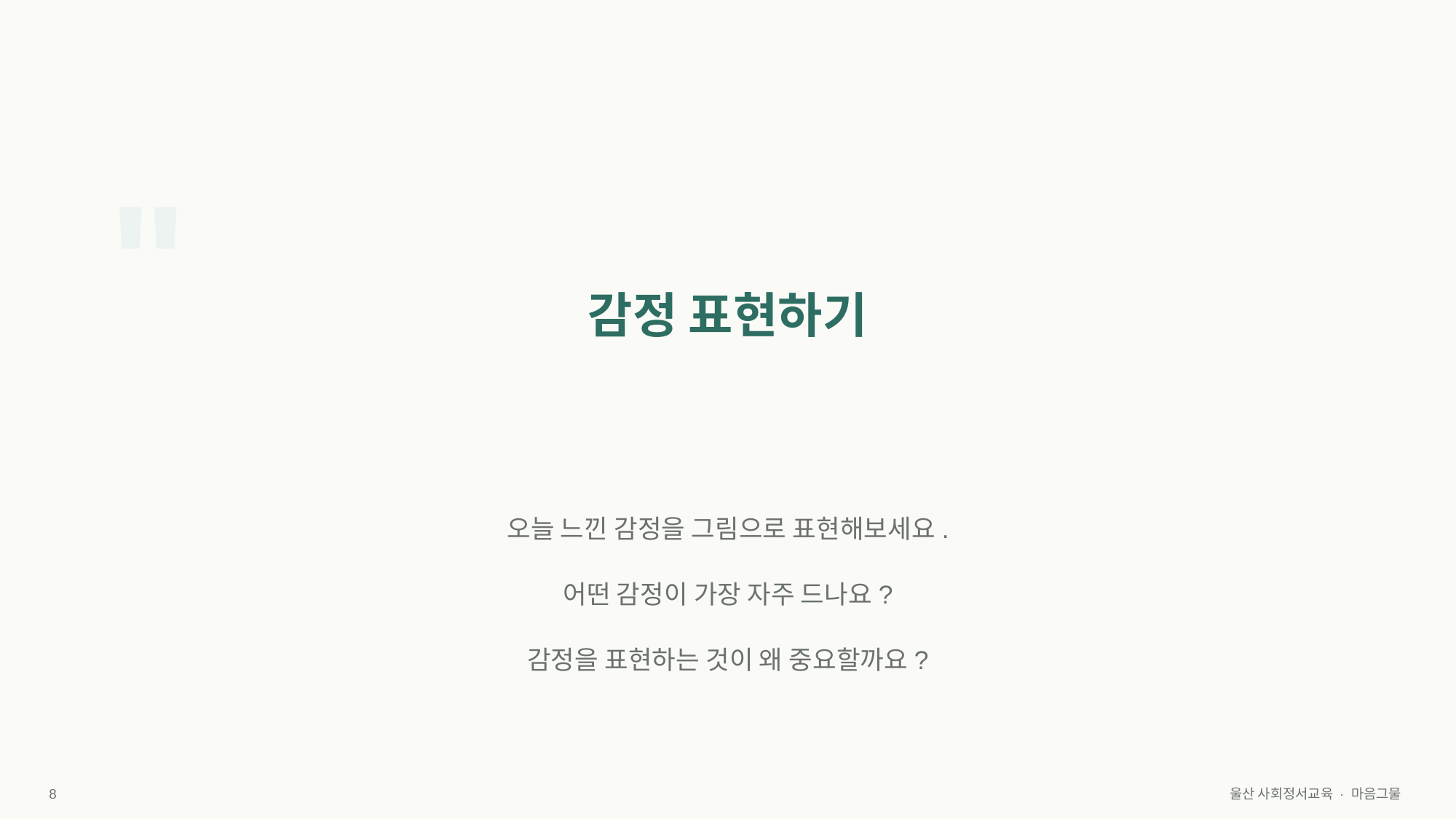

"
감정 표현하기
오늘 느낀 감정을 그림으로 표현해보세요.
어떤 감정이 가장 자주 드나요?
감정을 표현하는 것이 왜 중요할까요?
8
울산 사회정서교육 · 마음그물